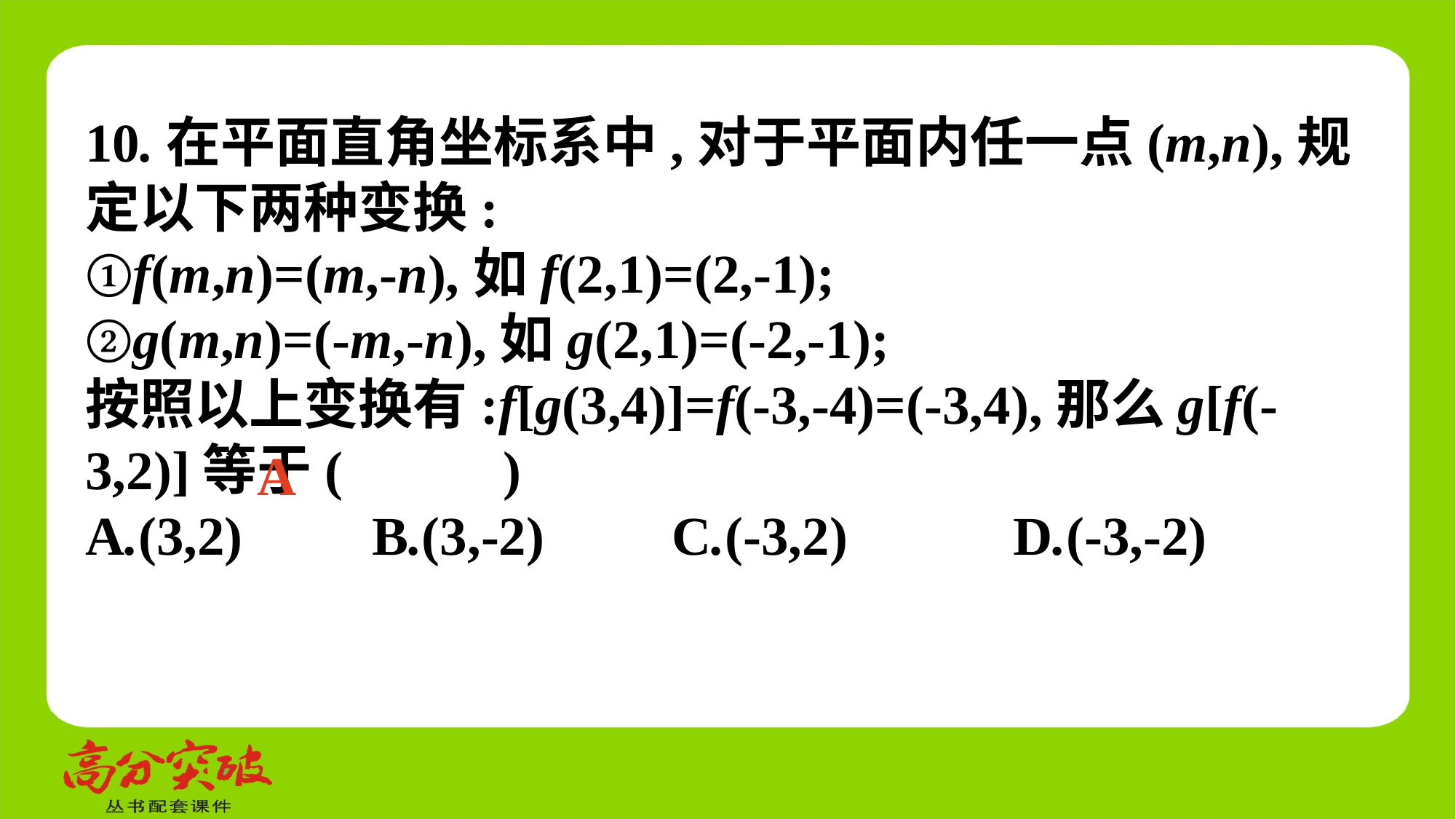

10.在平面直角坐标系中,对于平面内任一点(m,n),规定以下两种变换:
①f(m,n)=(m,-n),如f(2,1)=(2,-1);
②g(m,n)=(-m,-n),如g(2,1)=(-2,-1);
按照以上变换有:f[g(3,4)]=f(-3,-4)=(-3,4),那么g[f(-3,2)]等于(　  　)
A.(3,2)	     B.(3,-2)	   C.(-3,2)	            D.(-3,-2)
A